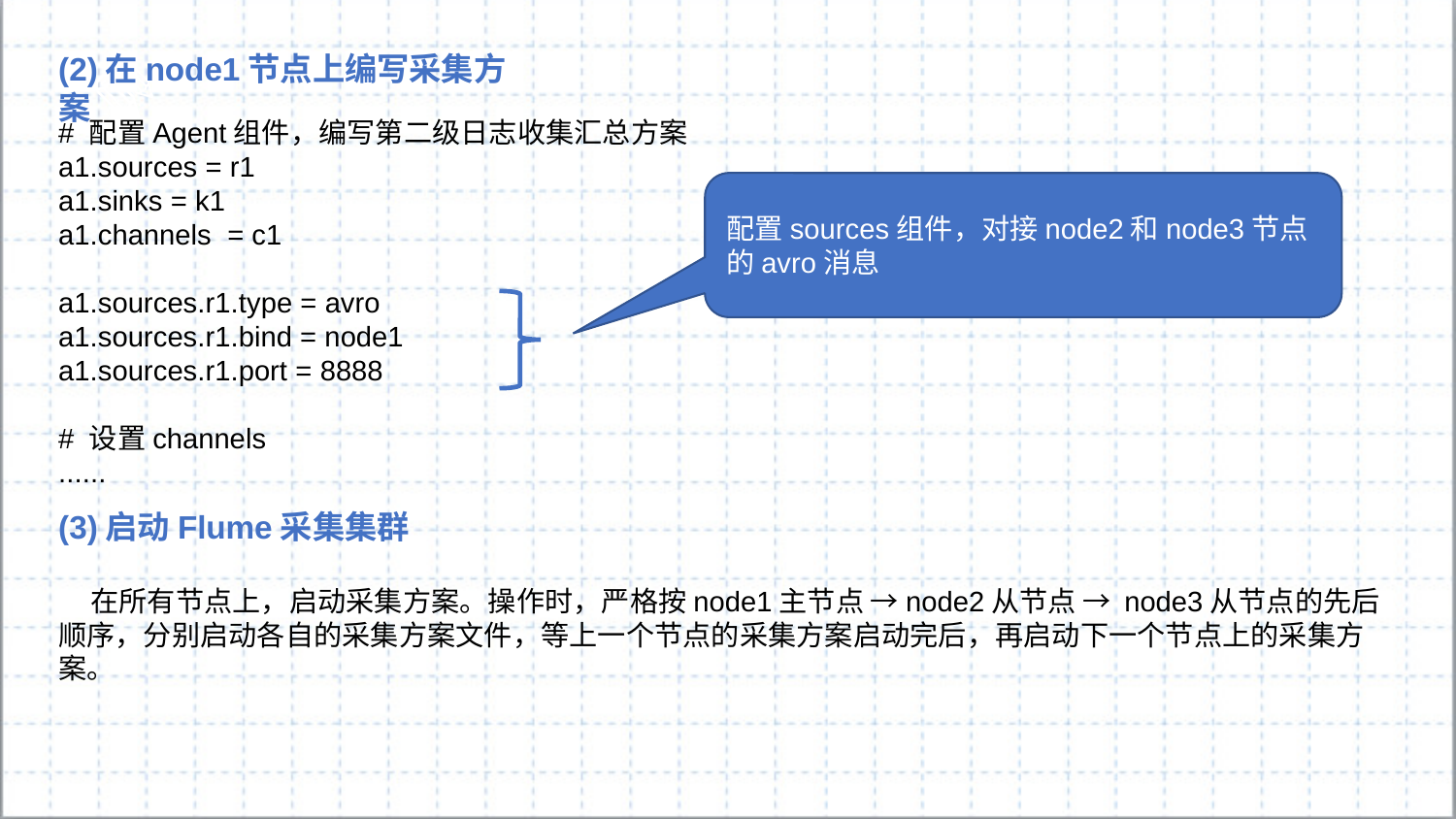

(2)在node1节点上编写采集方案
# 配置Agent组件，编写第二级日志收集汇总方案
a1.sources = r1
a1.sinks = k1
a1.channels  = c1

a1.sources.r1.type = avro
a1.sources.r1.bind = node1
a1.sources.r1.port = 8888

# 设置channels
......
配置sources组件，对接node2和node3节点的avro消息

(3)启动Flume采集集群
    在所有节点上，启动采集方案。操作时，严格按node1主节点 →node2从节点 → node3从节点的先后顺序，分别启动各自的采集方案文件，等上一个节点的采集方案启动完后，再启动下一个节点上的采集方案。